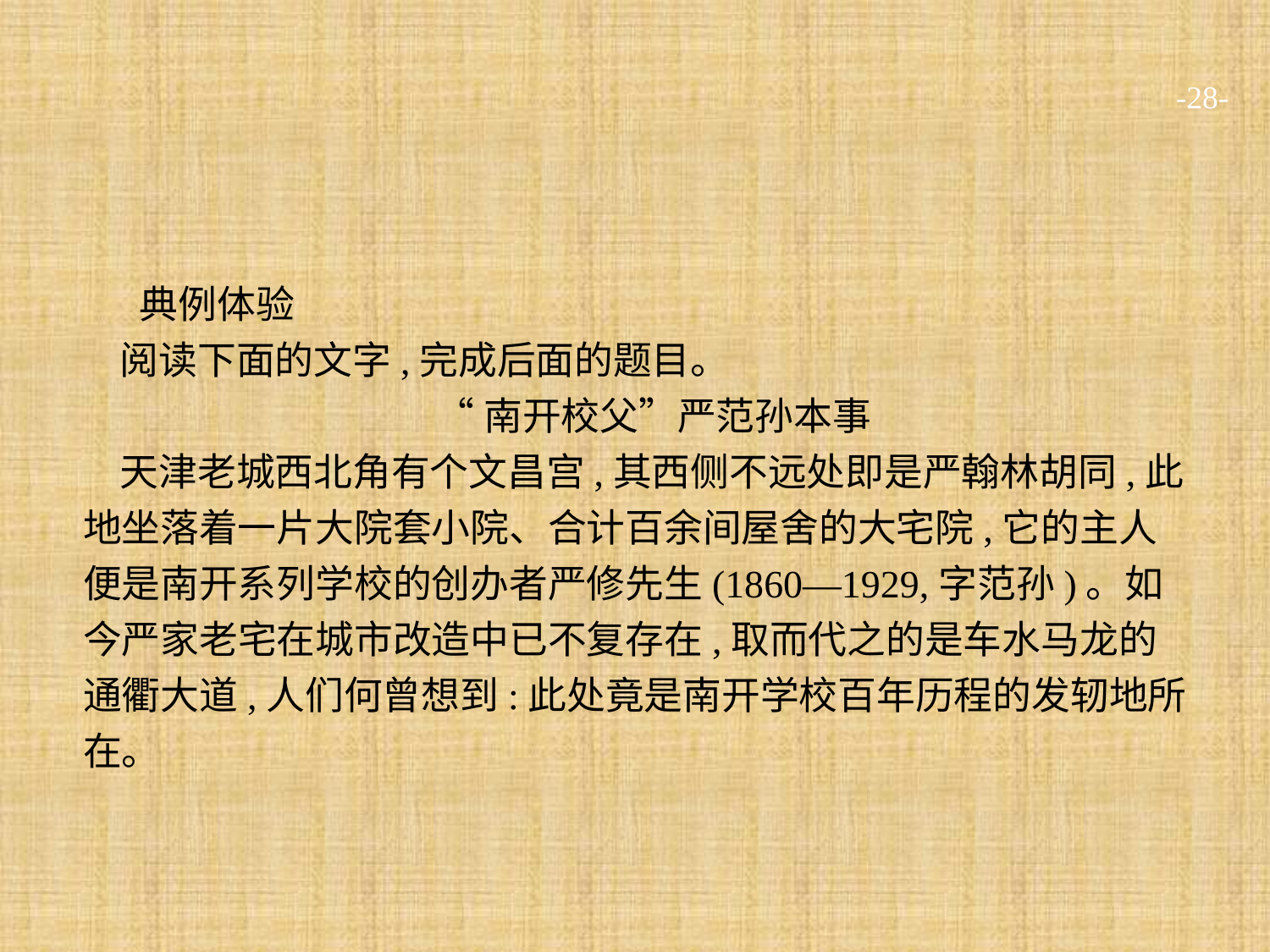

-28-
典例体验
阅读下面的文字,完成后面的题目。
“南开校父”严范孙本事
天津老城西北角有个文昌宫,其西侧不远处即是严翰林胡同,此地坐落着一片大院套小院、合计百余间屋舍的大宅院,它的主人便是南开系列学校的创办者严修先生(1860—1929,字范孙)。如今严家老宅在城市改造中已不复存在,取而代之的是车水马龙的通衢大道,人们何曾想到:此处竟是南开学校百年历程的发轫地所在。